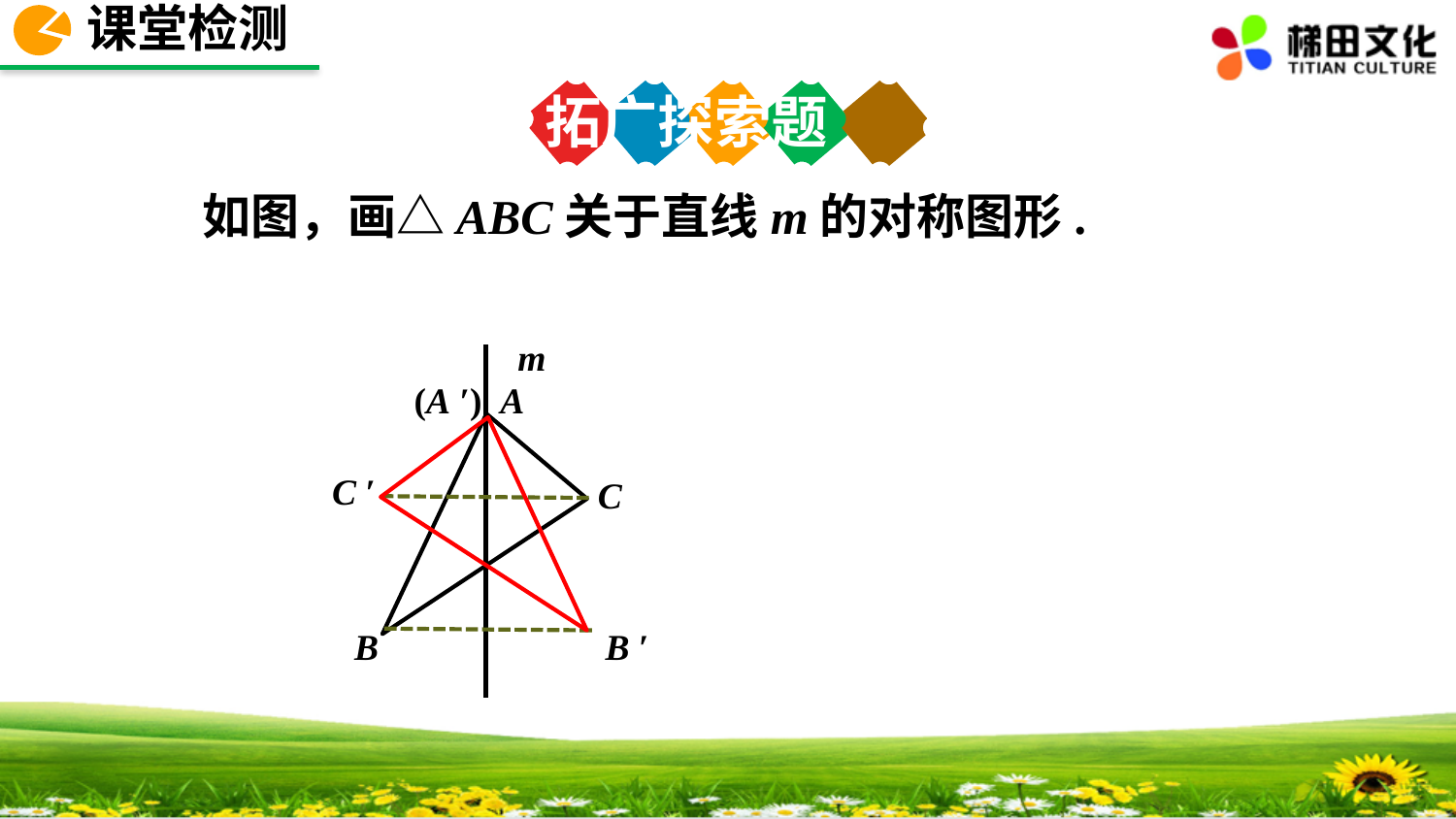

课堂检测

拓广探索题

如图，画△ABC关于直线m的对称图形.
m
(A ′)

C ′
B ′
A

C
B